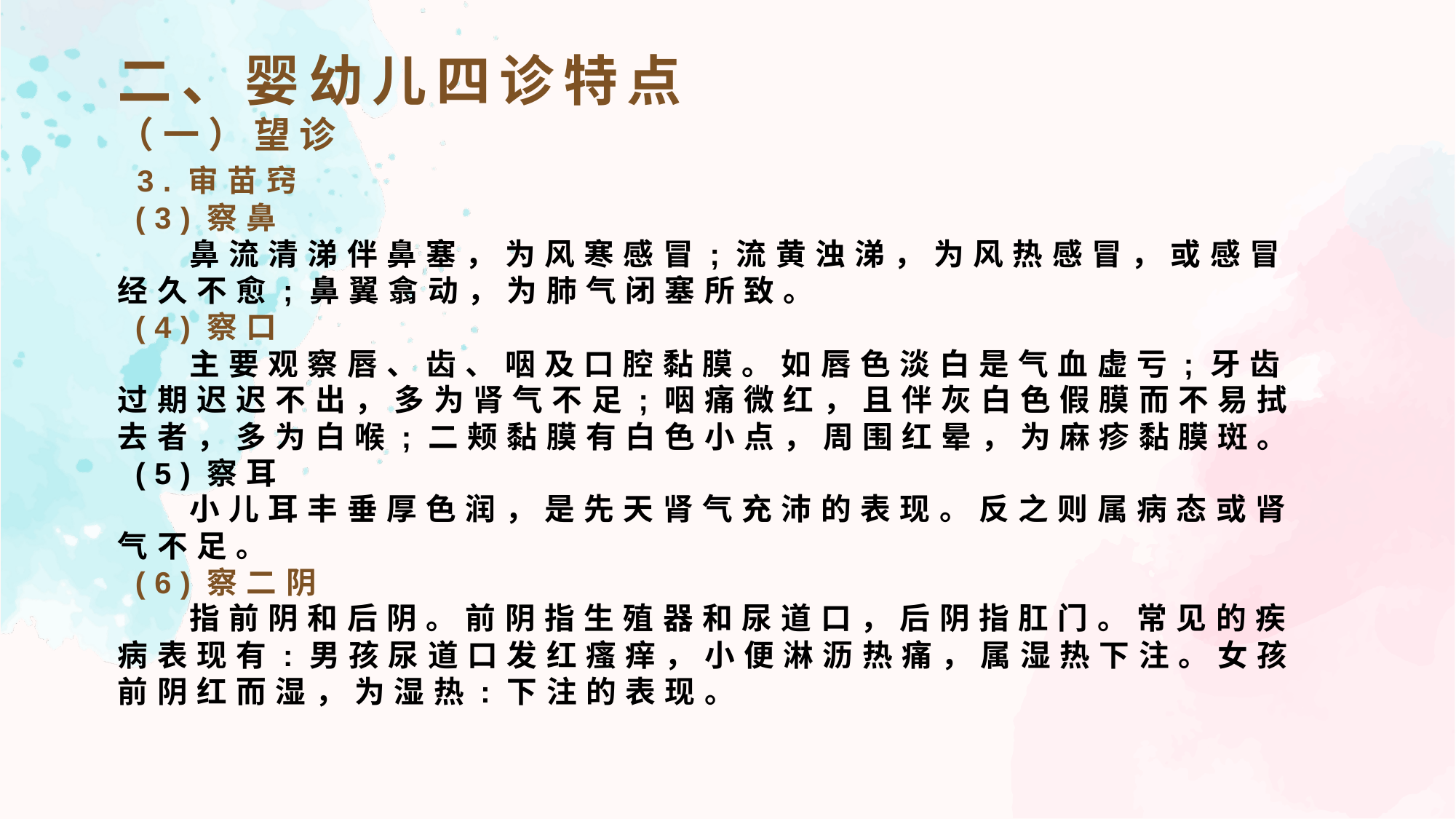

二、婴幼儿四诊特点
（一）望诊
 3.审苗窍
 (3)察鼻
    鼻流清涕伴鼻塞，为风寒感冒;流黄浊涕，为风热感冒，或感冒经久不愈;鼻翼翕动，为肺气闭塞所致。
 (4)察口
    主要观察唇、齿、咽及口腔黏膜。如唇色淡白是气血虚亏;牙齿过期迟迟不出，多为肾气不足;咽痛微红，且伴灰白色假膜而不易拭去者，多为白喉;二颊黏膜有白色小点，周围红晕，为麻疹黏膜斑。
 (5)察耳
    小儿耳丰垂厚色润，是先天肾气充沛的表现。反之则属病态或肾气不足。
 (6)察二阴
    指前阴和后阴。前阴指生殖器和尿道口，后阴指肛门。常见的疾病表现有:男孩尿道口发红瘙痒，小便淋沥热痛，属湿热下注。女孩前阴红而湿，为湿热:下注的表现。